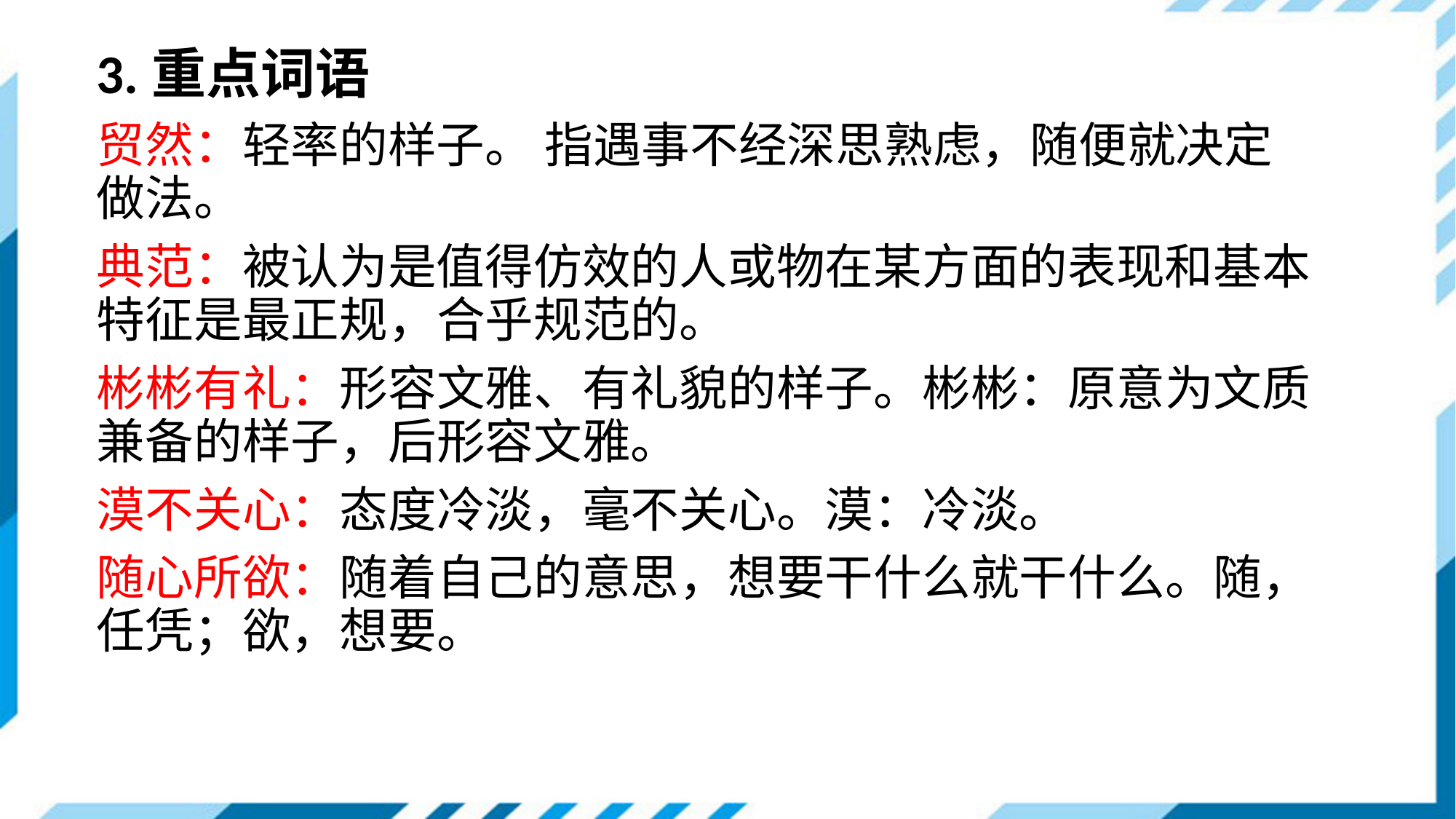

3.重点词语
贸然：轻率的样子。 指遇事不经深思熟虑，随便就决定做法。
典范：被认为是值得仿效的人或物在某方面的表现和基本特征是最正规，合乎规范的。
彬彬有礼：形容文雅、有礼貌的样子。彬彬：原意为文质兼备的样子，后形容文雅。
漠不关心：态度冷淡，毫不关心。漠：冷淡。
随心所欲：随着自己的意思，想要干什么就干什么。随，任凭；欲，想要。